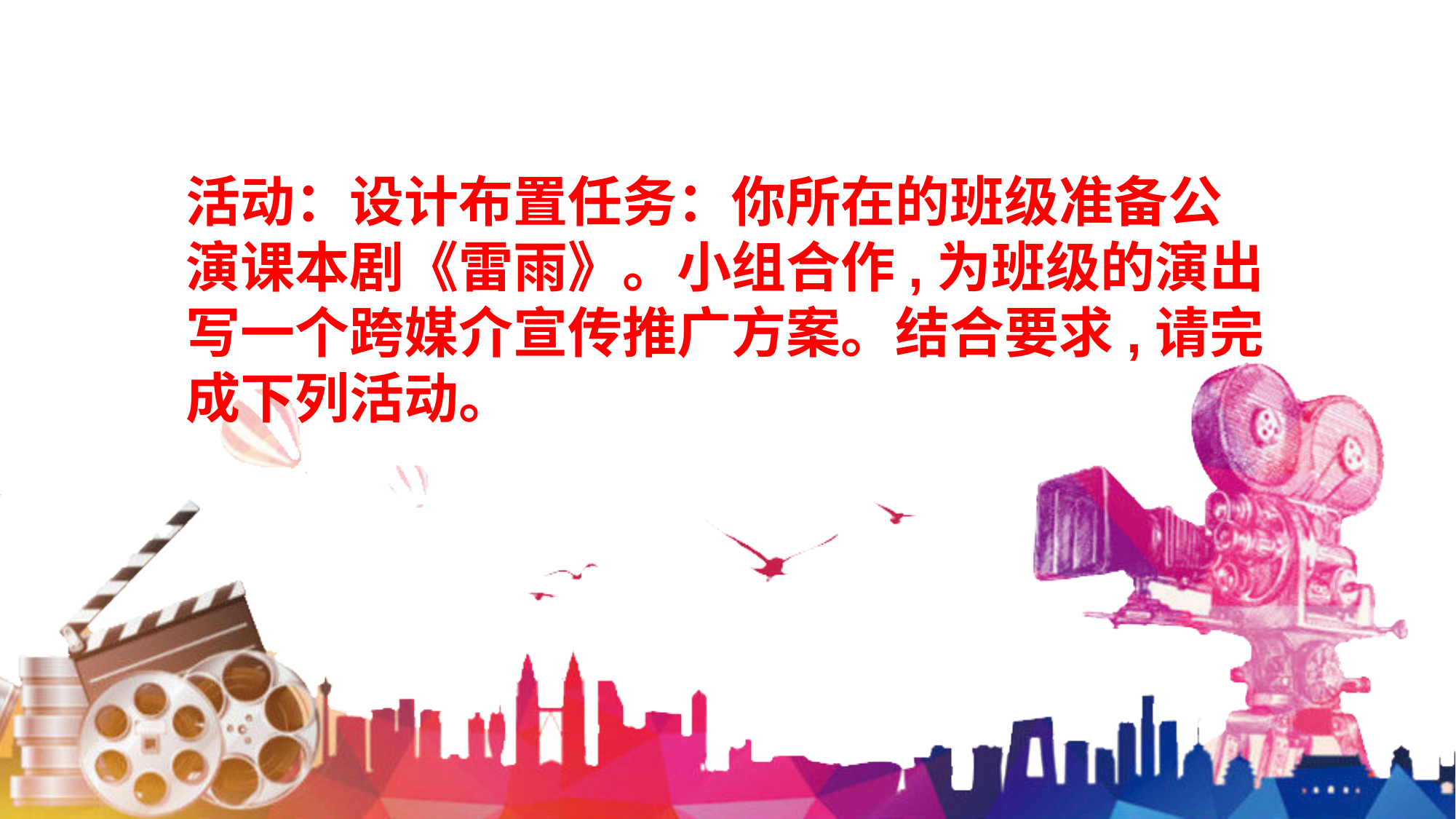

活动：设计布置任务：你所在的班级准备公演课本剧《雷雨》。小组合作,为班级的演出写一个跨媒介宣传推广方案。结合要求,请完成下列活动。